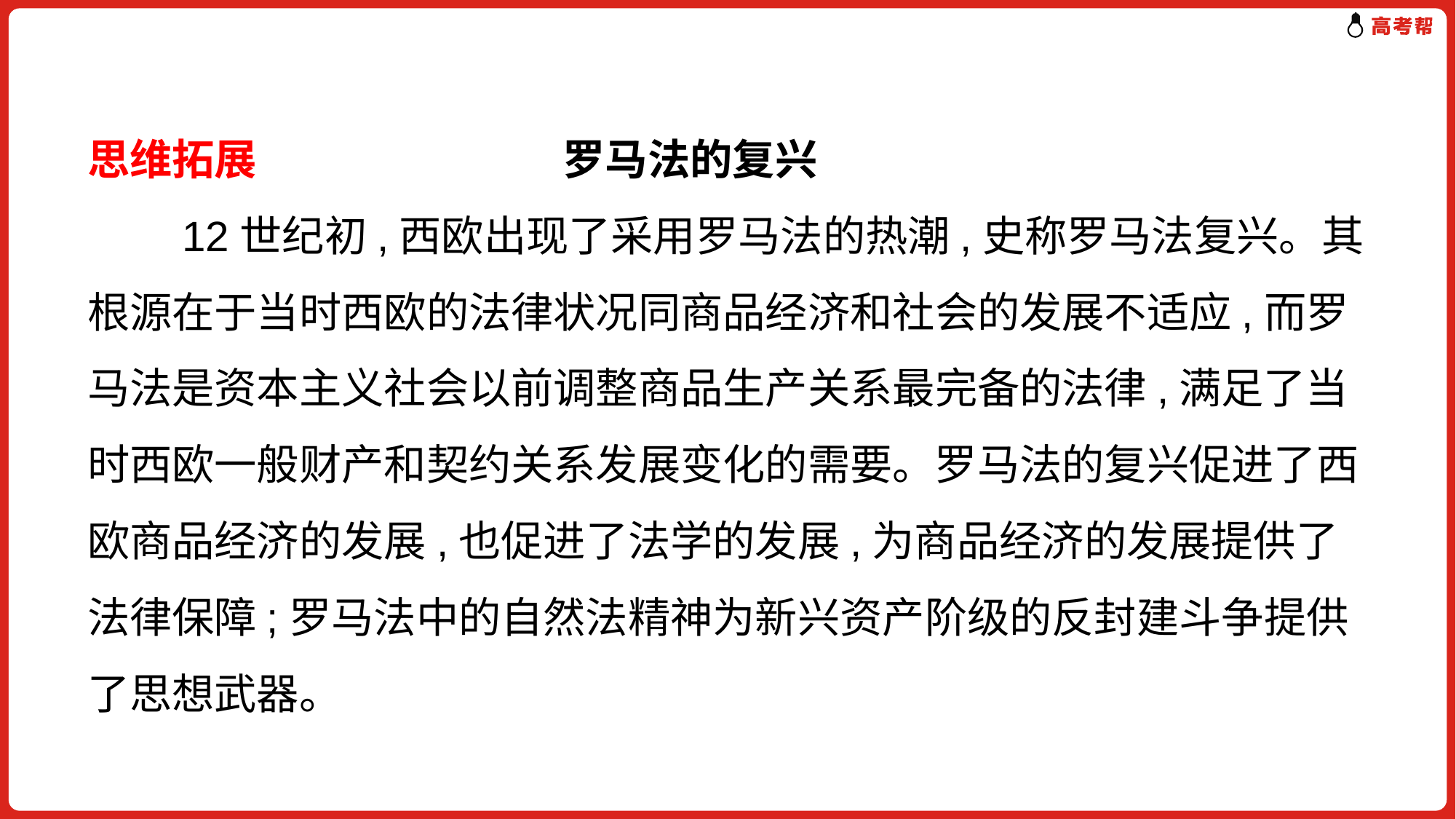

思维拓展　　                       罗马法的复兴
　　12世纪初,西欧出现了采用罗马法的热潮,史称罗马法复兴。其根源在于当时西欧的法律状况同商品经济和社会的发展不适应,而罗马法是资本主义社会以前调整商品生产关系最完备的法律,满足了当时西欧一般财产和契约关系发展变化的需要。罗马法的复兴促进了西欧商品经济的发展,也促进了法学的发展,为商品经济的发展提供了法律保障;罗马法中的自然法精神为新兴资产阶级的反封建斗争提供了思想武器。